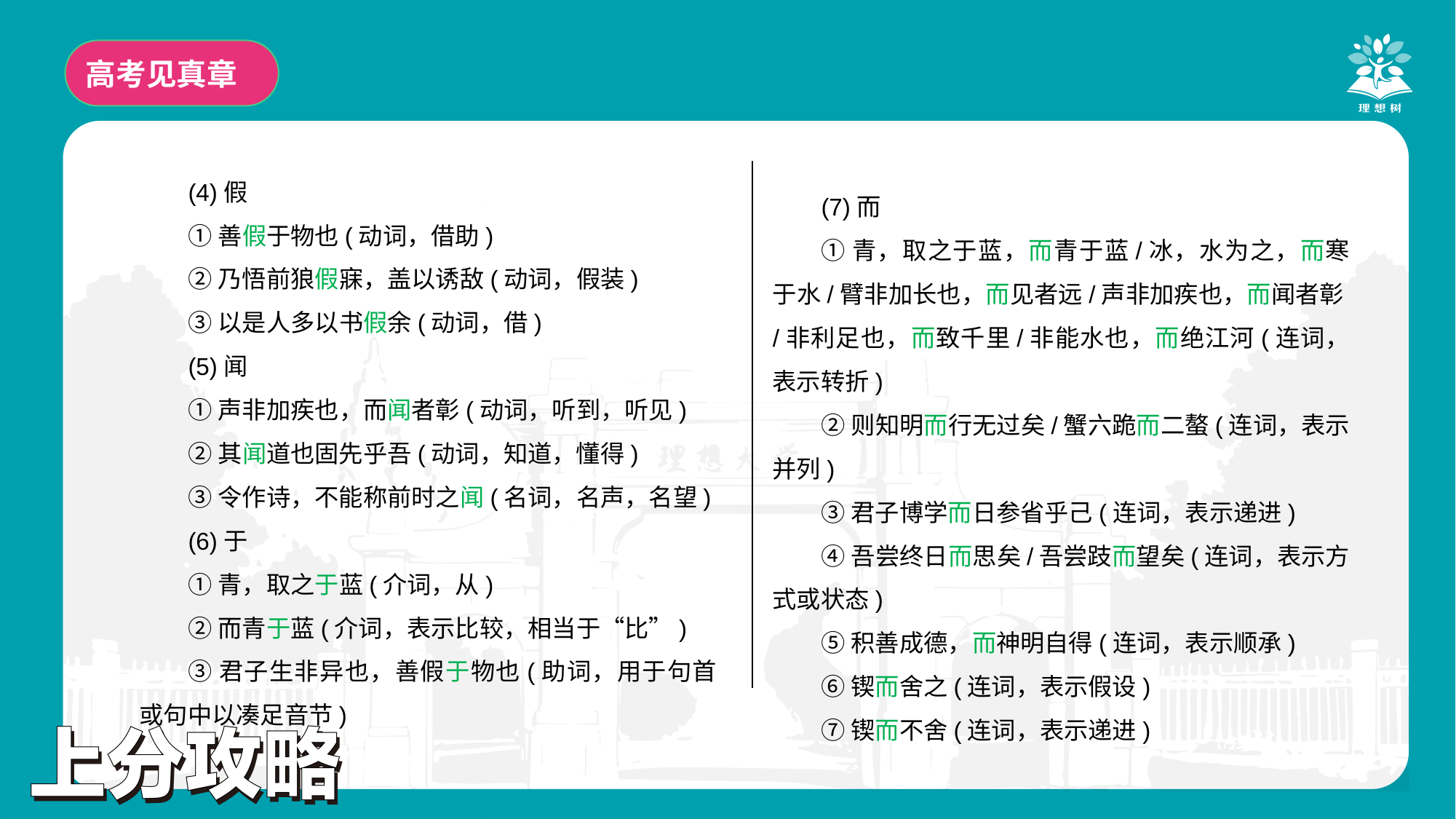

高考见真章
(4)假
①善假于物也(动词，借助)
②乃悟前狼假寐，盖以诱敌(动词，假装)
③以是人多以书假余(动词，借)
(5)闻
①声非加疾也，而闻者彰(动词，听到，听见)
②其闻道也固先乎吾(动词，知道，懂得)
③令作诗，不能称前时之闻(名词，名声，名望)
(6)于
①青，取之于蓝(介词，从)
②而青于蓝(介词，表示比较，相当于“比”)
③君子生非异也，善假于物也(助词，用于句首或句中以凑足音节)

(7)而
①青，取之于蓝，而青于蓝/冰，水为之，而寒于水/臂非加长也，而见者远/声非加疾也，而闻者彰/非利足也，而致千里/非能水也，而绝江河(连词，表示转折)
②则知明而行无过矣/蟹六跪而二螯(连词，表示并列)
③君子博学而日参省乎己(连词，表示递进)
④吾尝终日而思矣/吾尝跂而望矣(连词，表示方式或状态)
⑤积善成德，而神明自得(连词，表示顺承)
⑥锲而舍之(连词，表示假设)
⑦锲而不舍(连词，表示递进)